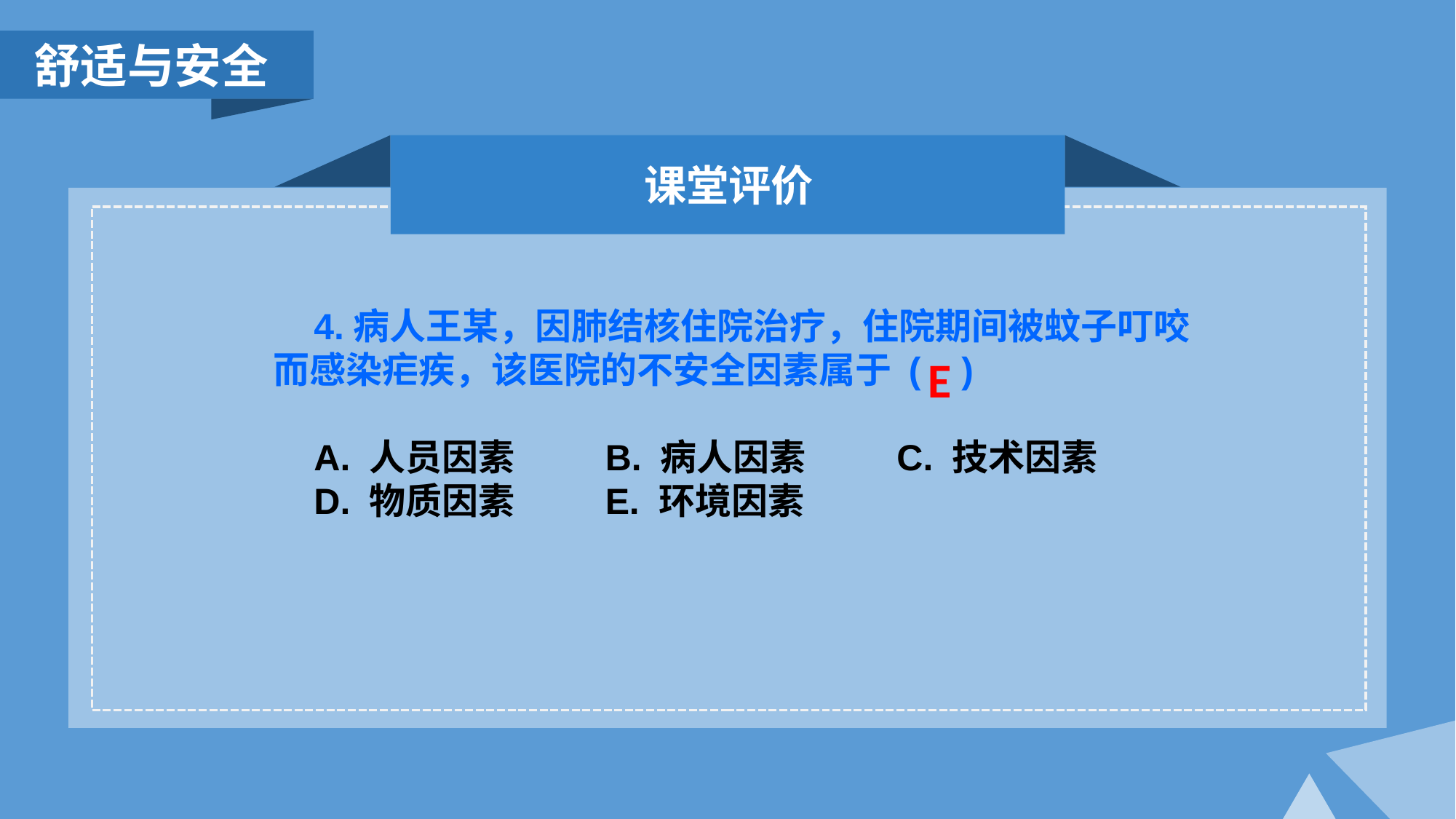

舒适与安全

课堂评价

    4.病人王某，因肺结核住院治疗，住院期间被蚊子叮咬而感染疟疾，该医院的不安全因素属于 (    )

    A. 人员因素          B. 病人因素          C. 技术因素
    D. 物质因素          E. 环境因素
E